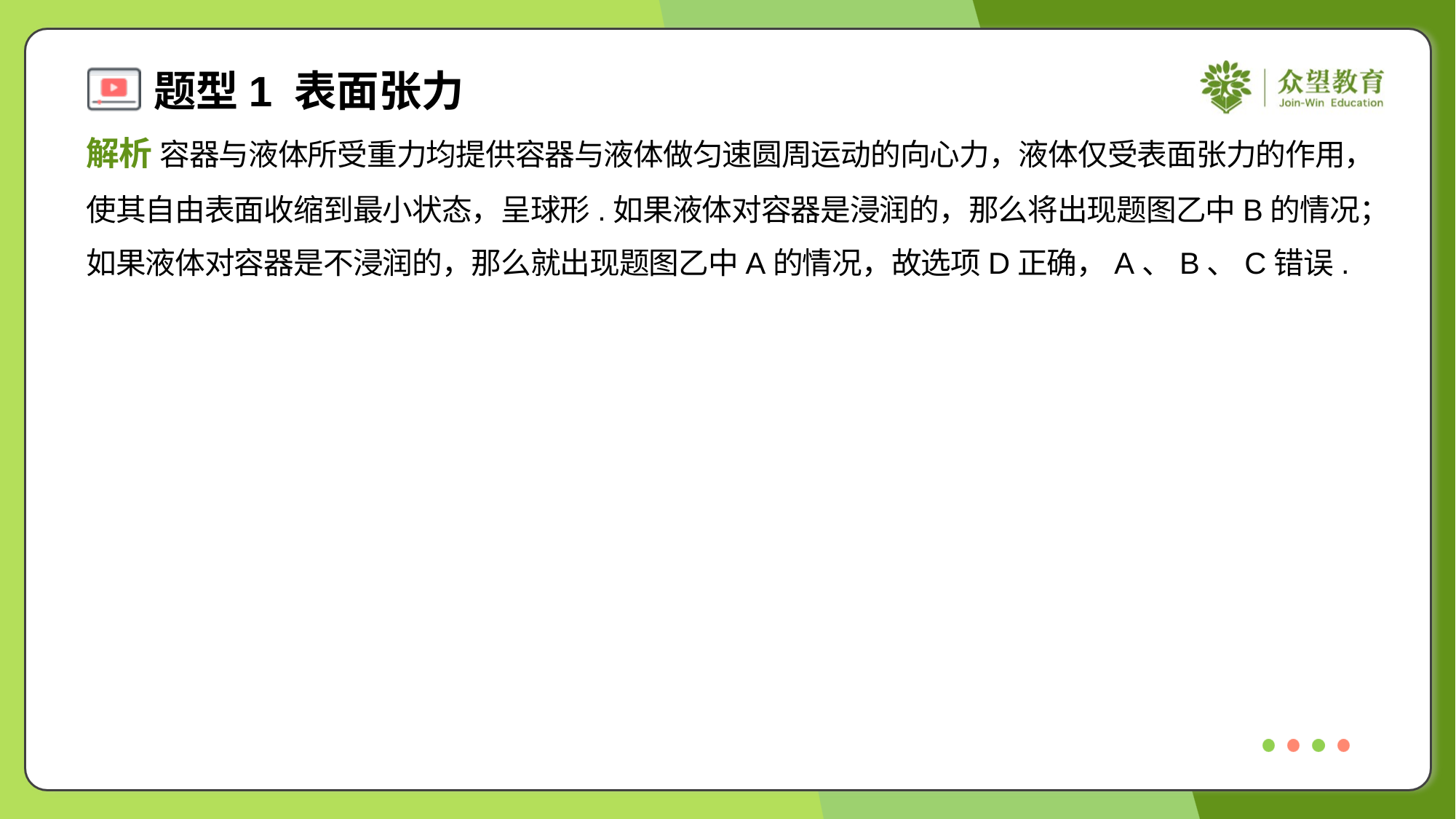

解析 容器与液体所受重力均提供容器与液体做匀速圆周运动的向心力，液体仅受表面张力的作用，
使其自由表面收缩到最小状态，呈球形.如果液体对容器是浸润的，那么将出现题图乙中B的情况；
如果液体对容器是不浸润的，那么就出现题图乙中A的情况，故选项D正确，A、B、C错误.